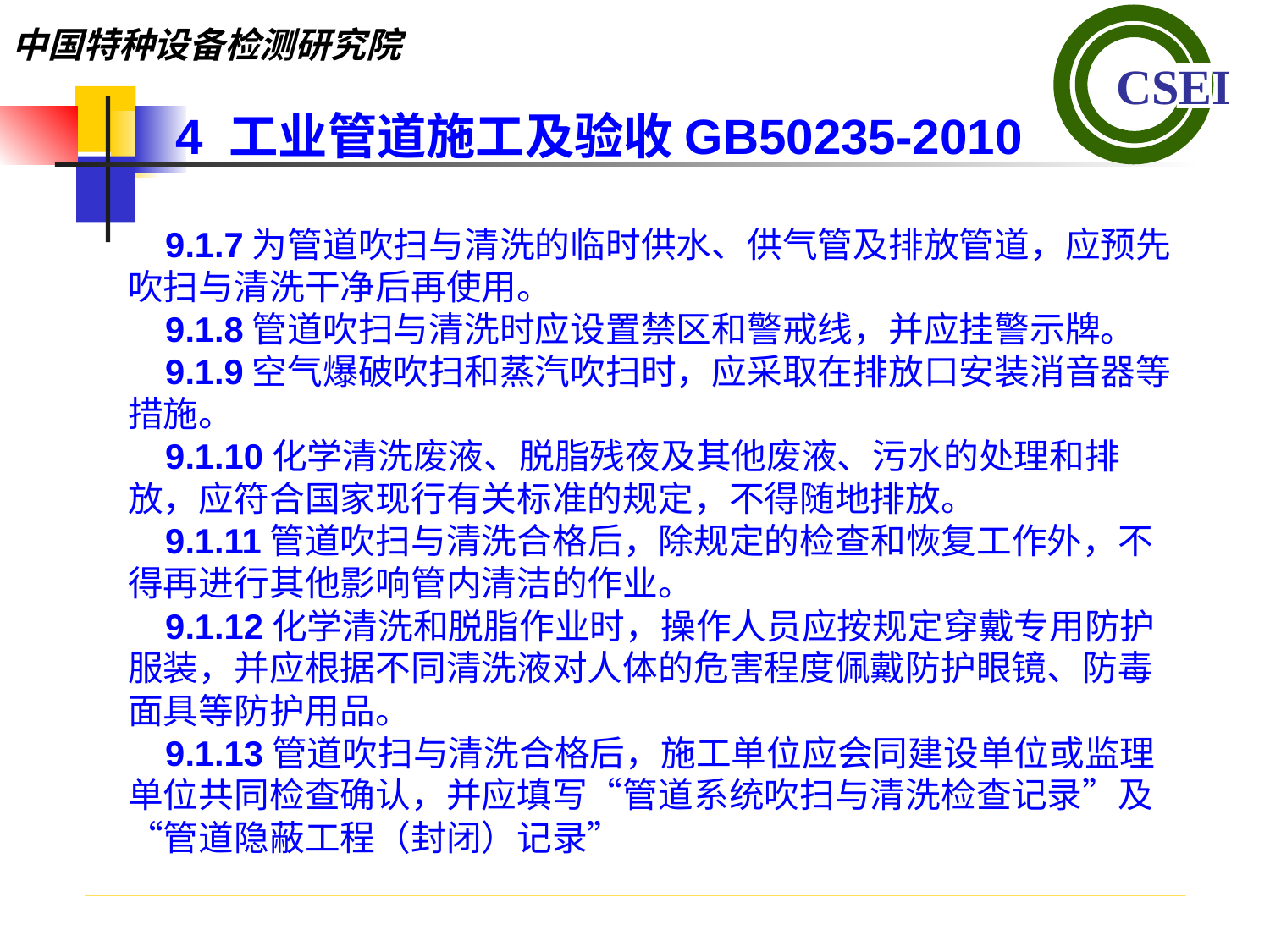

4 工业管道施工及验收GB50235-2010
9.1.7为管道吹扫与清洗的临时供水、供气管及排放管道，应预先吹扫与清洗干净后再使用。
9.1.8管道吹扫与清洗时应设置禁区和警戒线，并应挂警示牌。
9.1.9空气爆破吹扫和蒸汽吹扫时，应采取在排放口安装消音器等措施。
9.1.10化学清洗废液、脱脂残夜及其他废液、污水的处理和排放，应符合国家现行有关标准的规定，不得随地排放。
9.1.11管道吹扫与清洗合格后，除规定的检查和恢复工作外，不得再进行其他影响管内清洁的作业。
9.1.12化学清洗和脱脂作业时，操作人员应按规定穿戴专用防护服装，并应根据不同清洗液对人体的危害程度佩戴防护眼镜、防毒面具等防护用品。
9.1.13管道吹扫与清洗合格后，施工单位应会同建设单位或监理单位共同检查确认，并应填写“管道系统吹扫与清洗检查记录”及“管道隐蔽工程（封闭）记录”